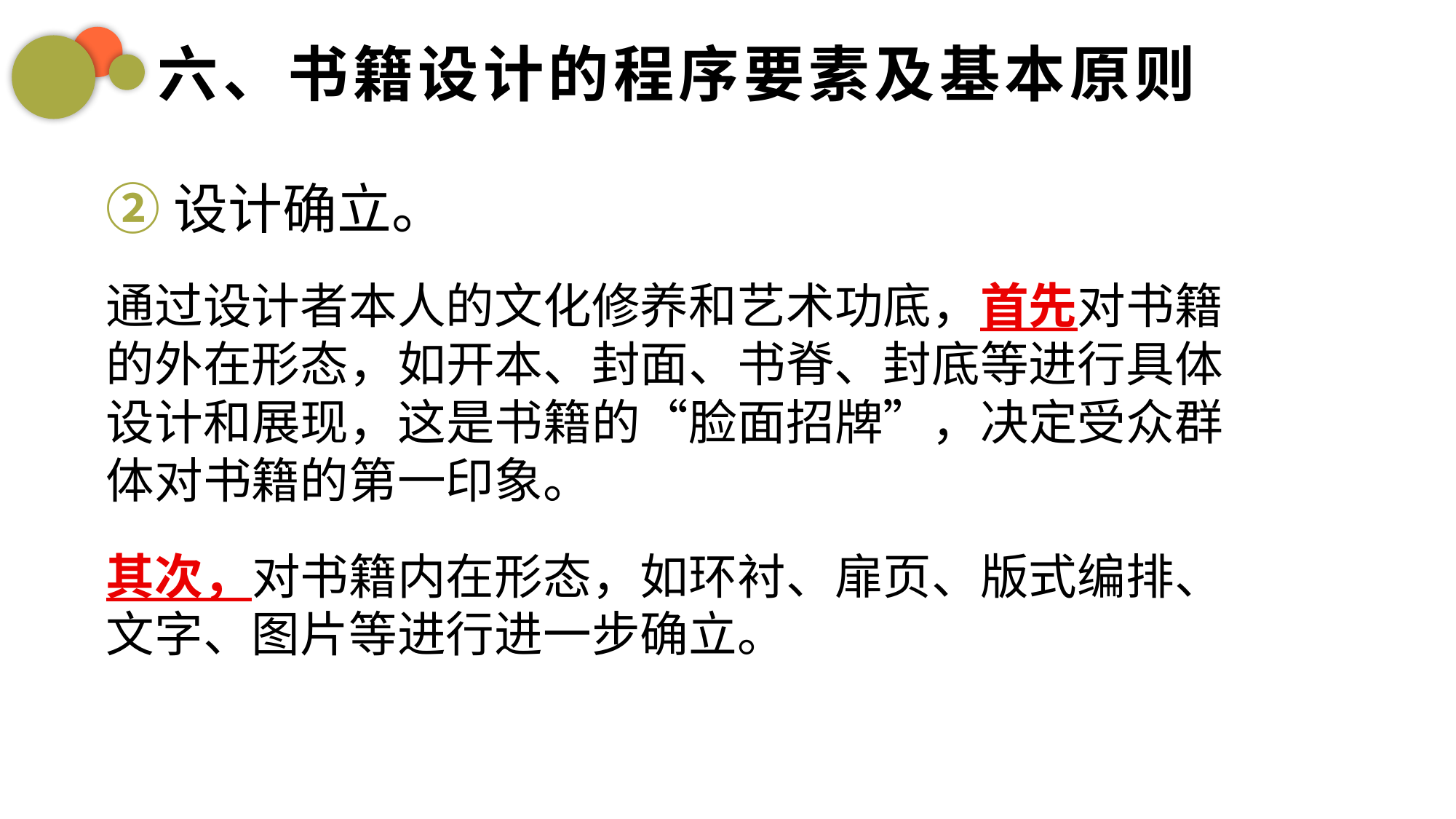

六、书籍设计的程序要素及基本原则
②设计确立。
通过设计者本人的文化修养和艺术功底，首先对书籍的外在形态，如开本、封面、书脊、封底等进行具体设计和展现，这是书籍的“脸面招牌”，决定受众群体对书籍的第一印象。
其次，对书籍内在形态，如环衬、扉页、版式编排、文字、图片等进行进一步确立。